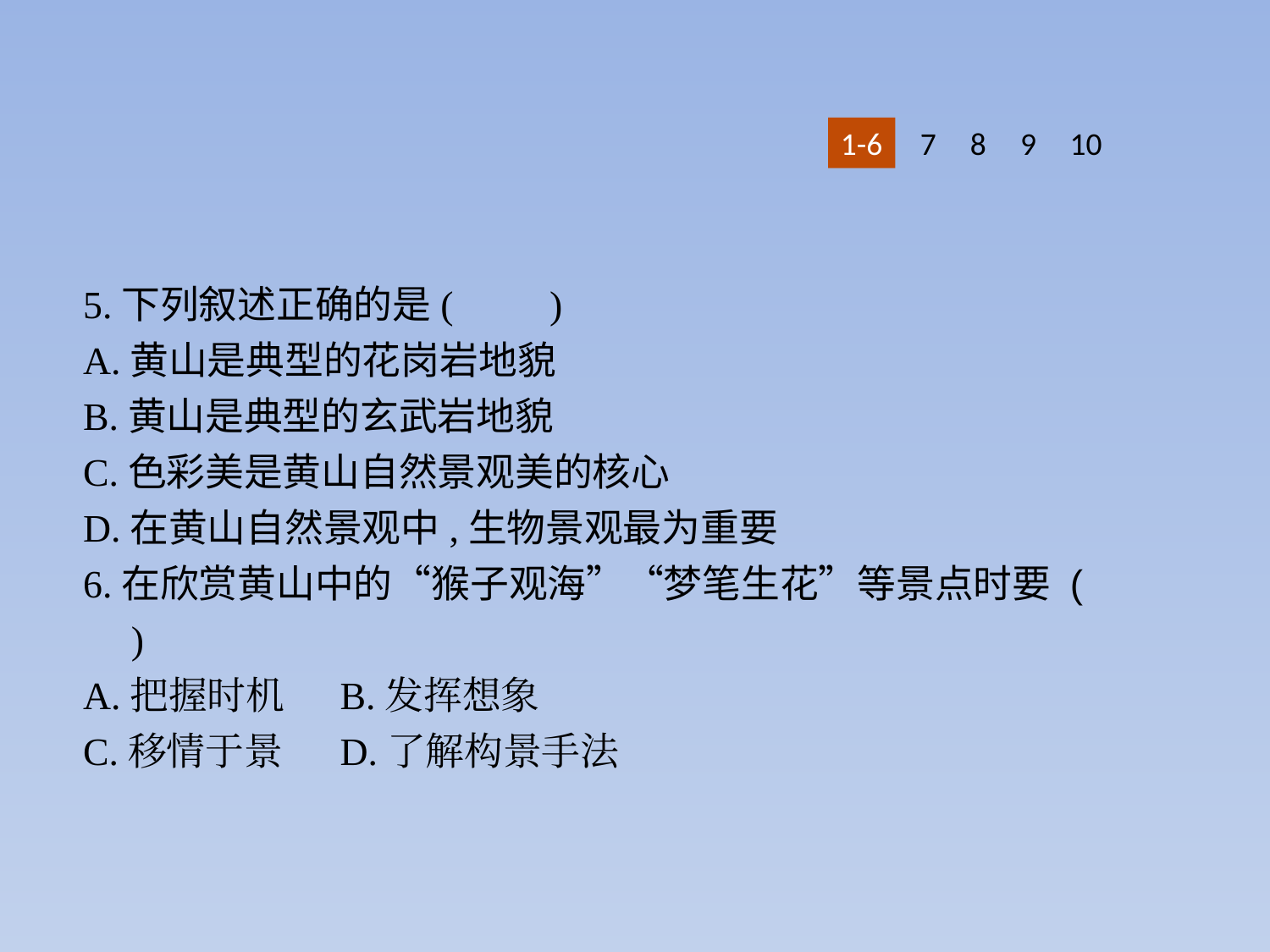

1-6
7
8
9
10
5.下列叙述正确的是(　　)
A.黄山是典型的花岗岩地貌
B.黄山是典型的玄武岩地貌
C.色彩美是黄山自然景观美的核心
D.在黄山自然景观中,生物景观最为重要
6.在欣赏黄山中的“猴子观海”“梦笔生花”等景点时要 (　　)
A.把握时机	B.发挥想象
C.移情于景	D.了解构景手法